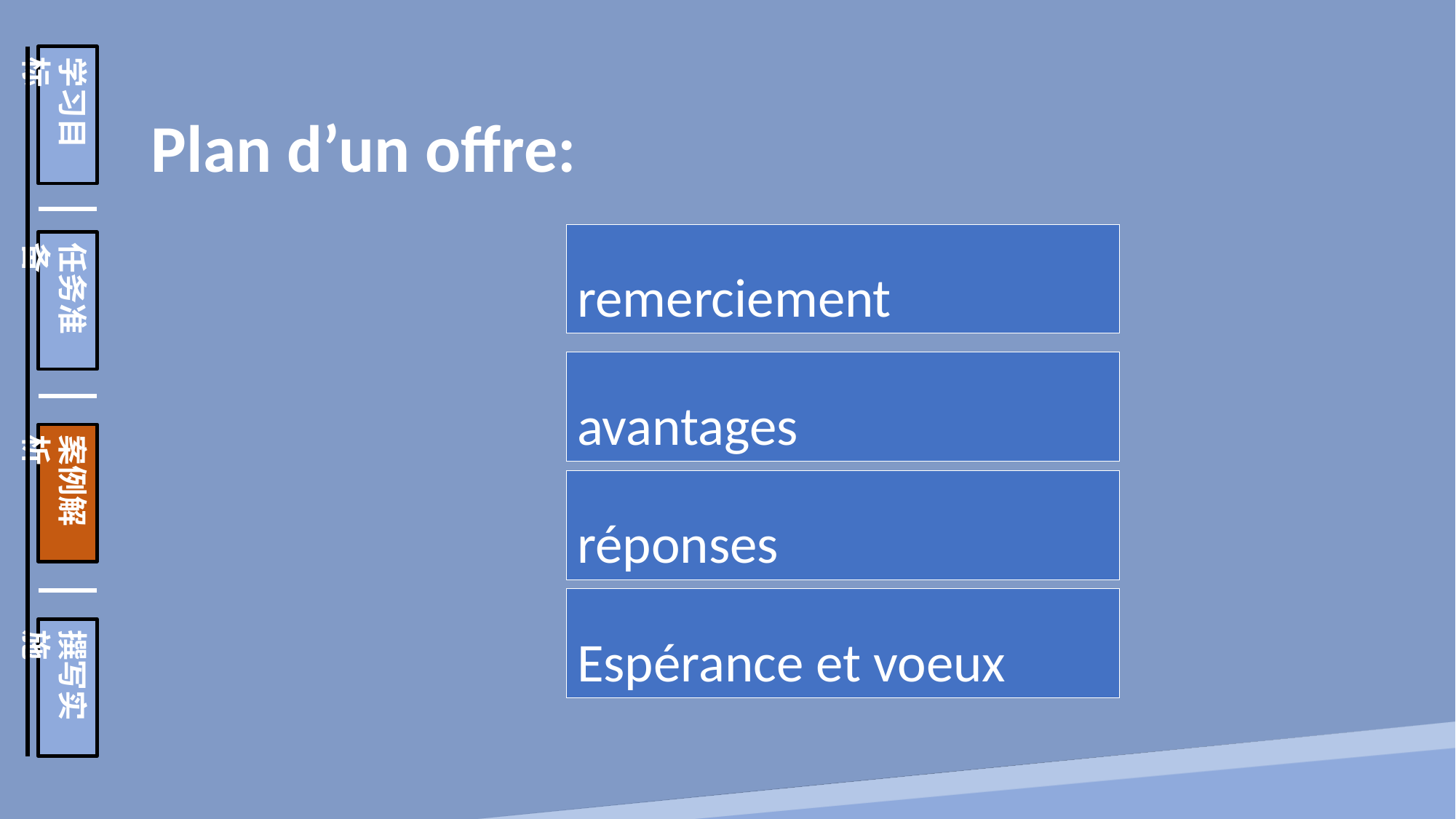

学习目标
任务准备
案例解析
撰写实施
Plan d’un offre:
remerciement
réponses
Espérance et voeux
avantages